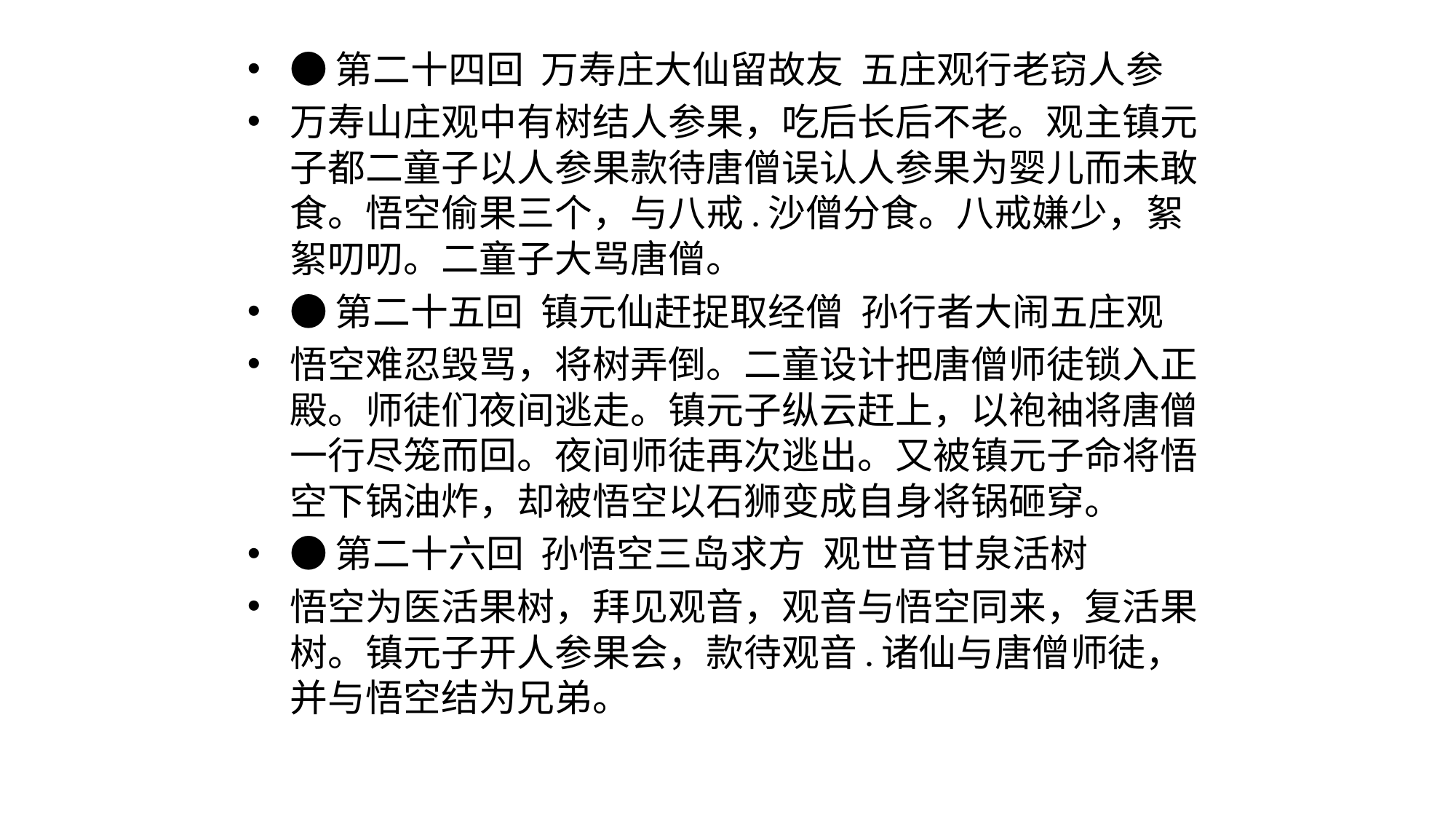

#
●第二十四回  万寿庄大仙留故友  五庄观行老窃人参
万寿山庄观中有树结人参果，吃后长后不老。观主镇元子都二童子以人参果款待唐僧误认人参果为婴儿而未敢食。悟空偷果三个，与八戒.沙僧分食。八戒嫌少，絮絮叨叨。二童子大骂唐僧。
●第二十五回  镇元仙赶捉取经僧  孙行者大闹五庄观
悟空难忍毁骂，将树弄倒。二童设计把唐僧师徒锁入正殿。师徒们夜间逃走。镇元子纵云赶上，以袍袖将唐僧一行尽笼而回。夜间师徒再次逃出。又被镇元子命将悟空下锅油炸，却被悟空以石狮变成自身将锅砸穿。
●第二十六回  孙悟空三岛求方  观世音甘泉活树
悟空为医活果树，拜见观音，观音与悟空同来，复活果树。镇元子开人参果会，款待观音.诸仙与唐僧师徒，并与悟空结为兄弟。